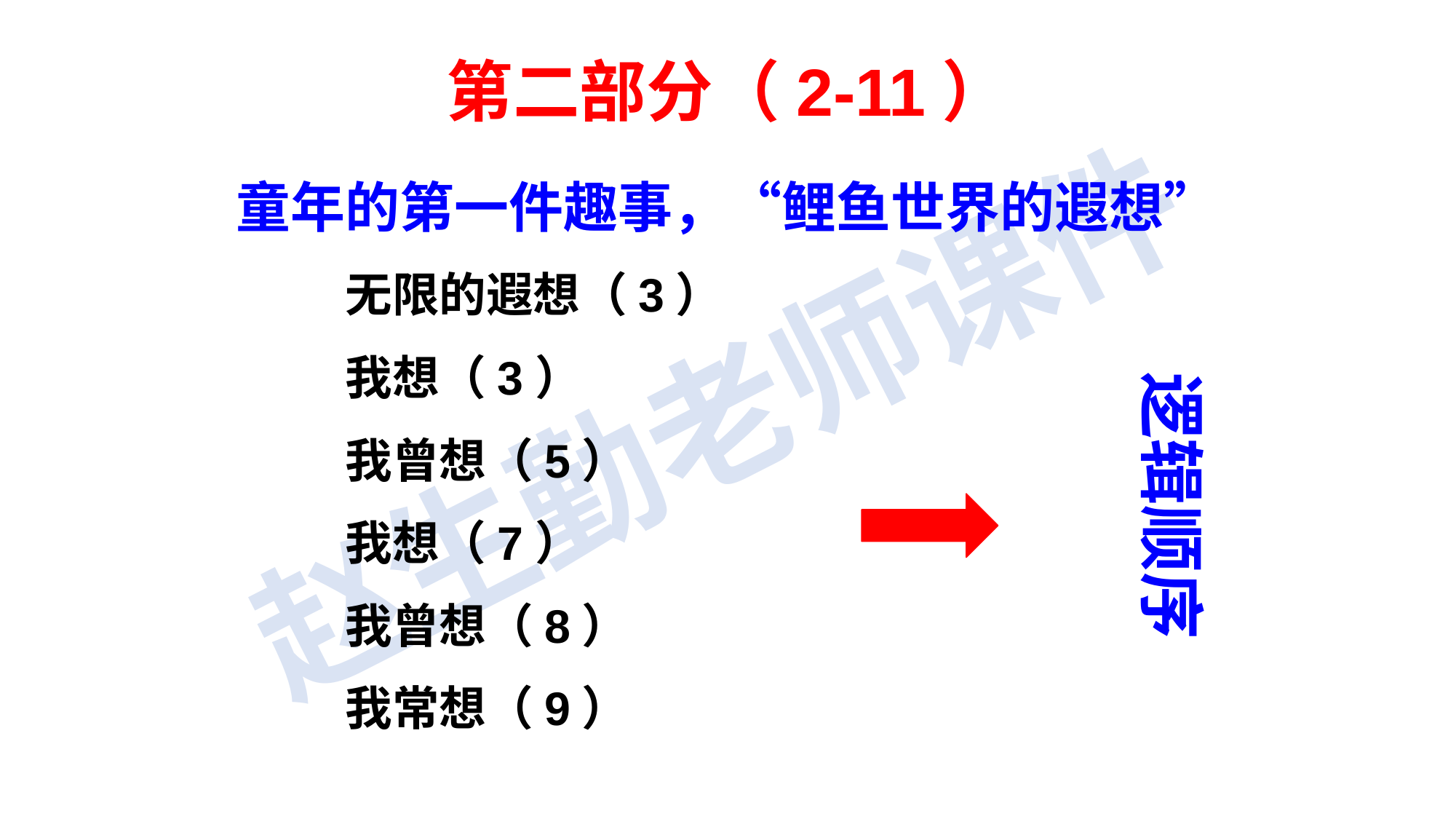

第二部分（2-11）
童年的第一件趣事，“鲤鱼世界的遐想”
无限的遐想（3）
我想（3）
我曾想（5）
我想（7）
我曾想（8）
我常想（9）
逻辑顺序